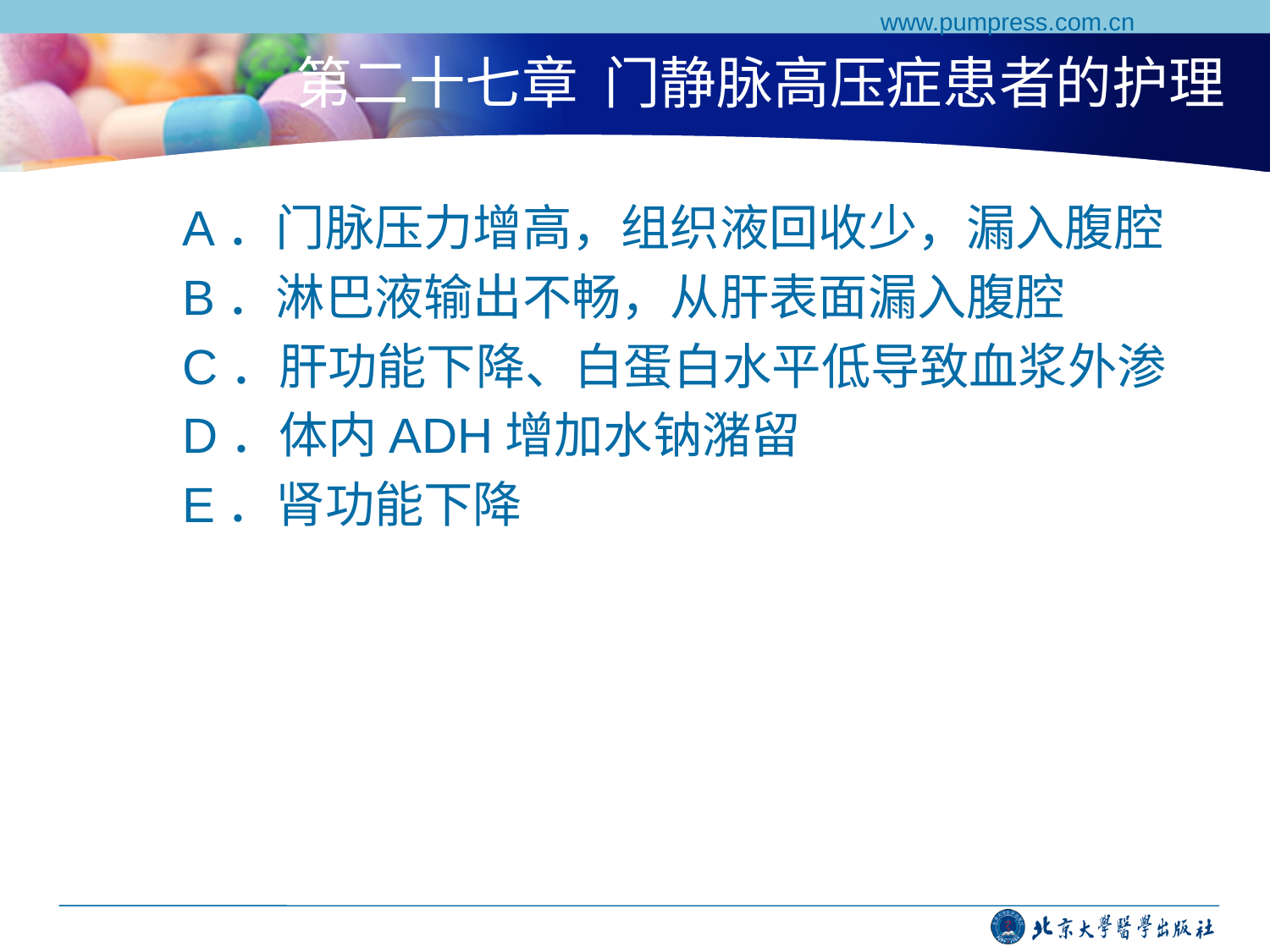

www.pumpress.com.cn
# 第二十七章  门静脉高压症患者的护理
A．门脉压力增高，组织液回收少，漏入腹腔
B．淋巴液输出不畅，从肝表面漏入腹腔
C．肝功能下降、白蛋白水平低导致血浆外渗
D．体内ADH增加水钠潴留
E．肾功能下降